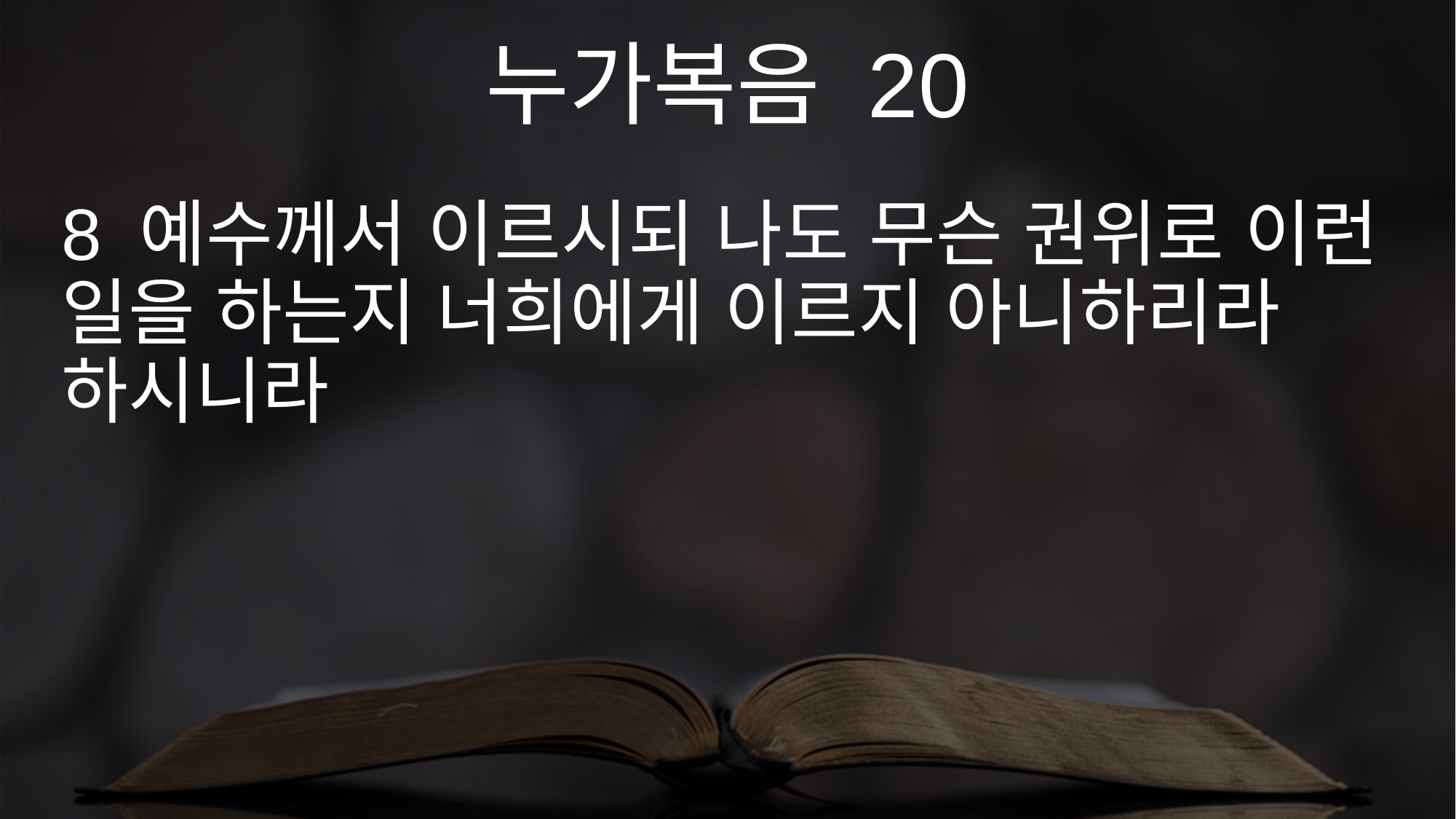

누가복음 20
8 예수께서 이르시되 나도 무슨 권위로 이런 일을 하는지 너희에게 이르지 아니하리라 하시니라